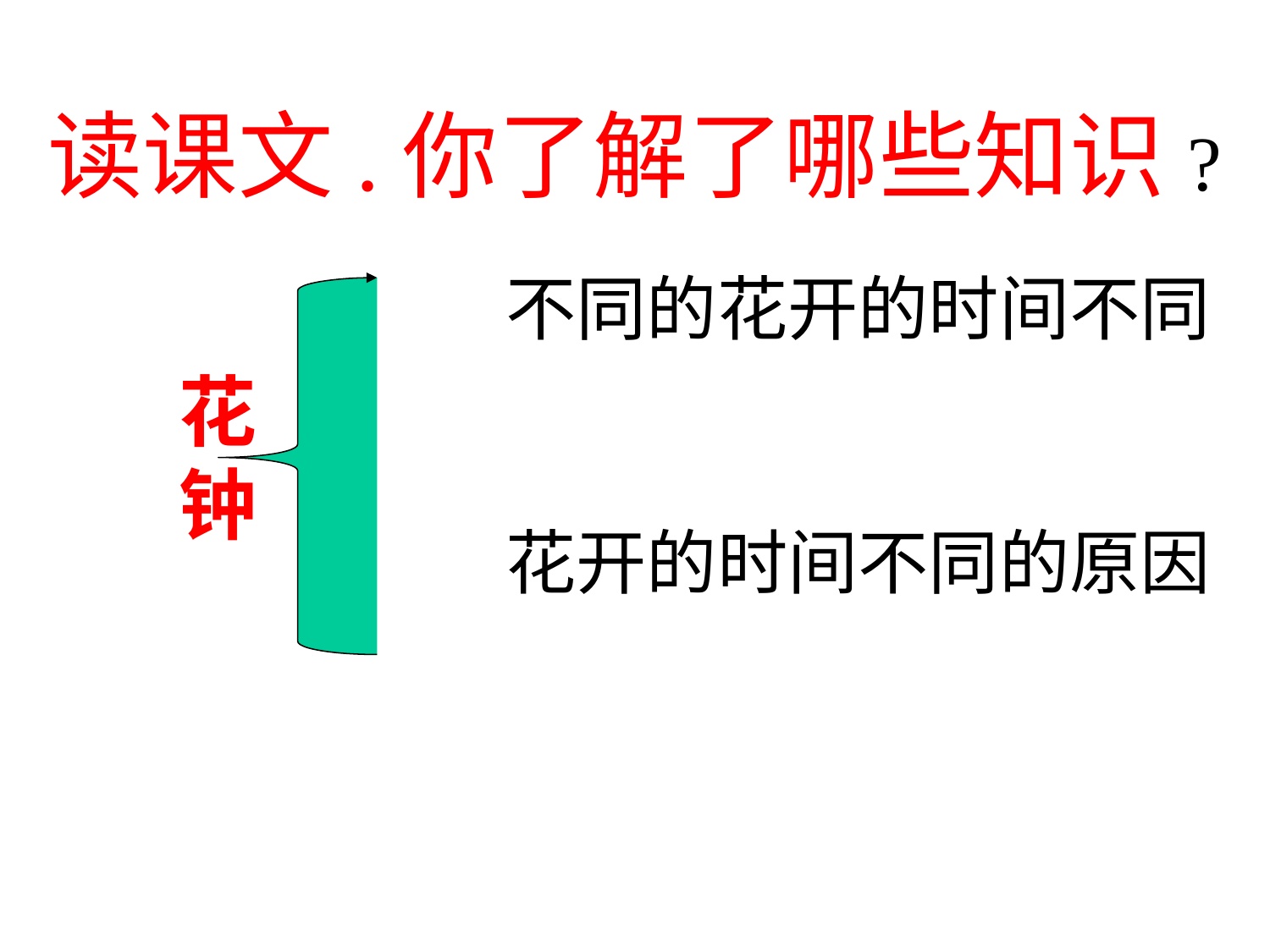

读课文.你了解了哪些知识?
不同的花开的时间不同

花开的时间不同的原因

花
钟